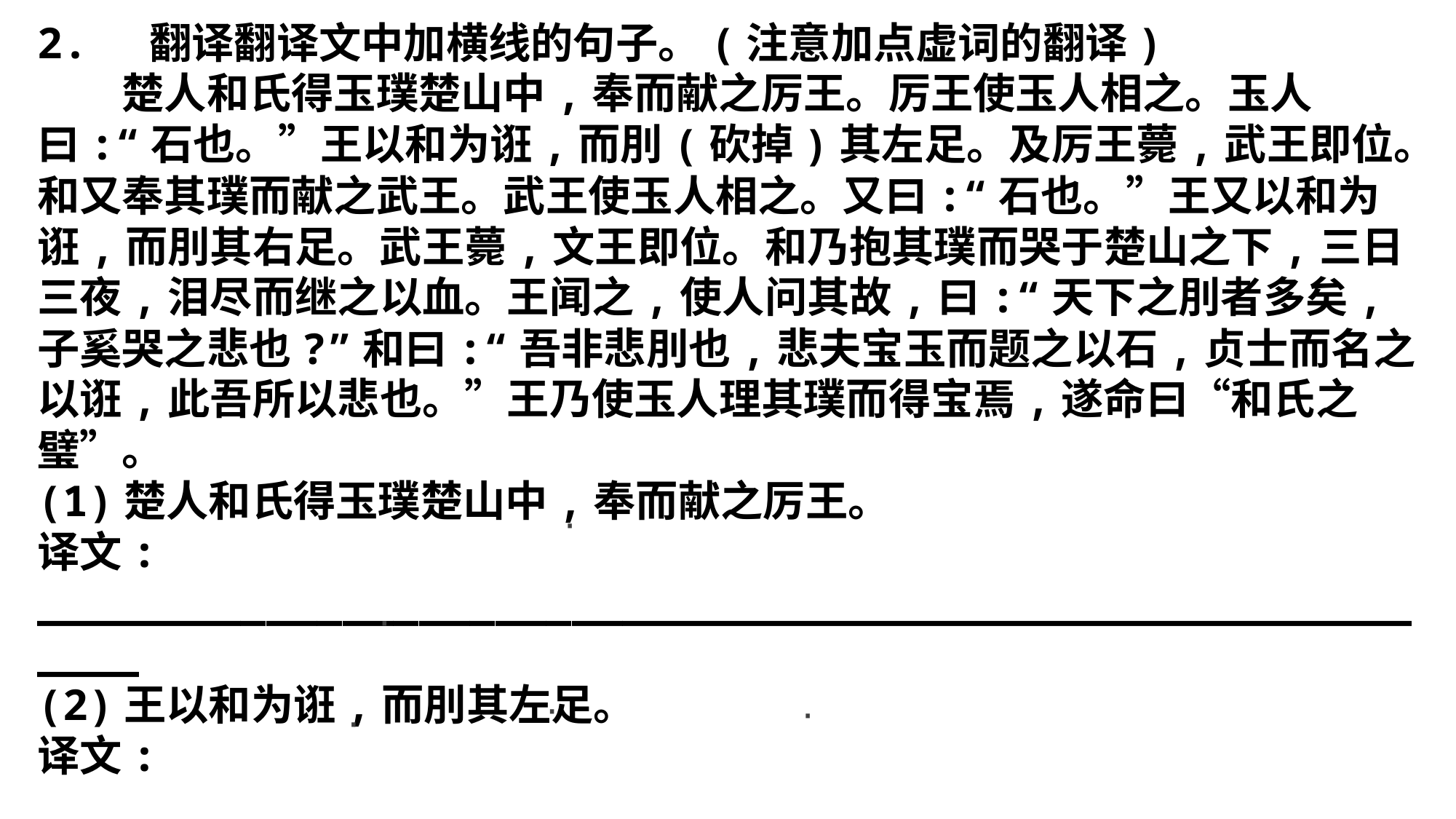

2.  翻译翻译文中加横线的句子。(注意加点虚词的翻译)
　　楚人和氏得玉璞楚山中,奉而献之厉王。厉王使玉人相之。玉人曰:“石也。”王以和为诳,而刖(砍掉)其左足。及厉王薨,武王即位。和又奉其璞而献之武王。武王使玉人相之。又曰:“石也。”王又以和为诳,而刖其右足。武王薨,文王即位。和乃抱其璞而哭于楚山之下,三日三夜,泪尽而继之以血。王闻之,使人问其故,曰:“天下之刖者多矣,子奚哭之悲也?”和曰:“吾非悲刖也,悲夫宝玉而题之以石,贞士而名之以诳,此吾所以悲也。”王乃使玉人理其璞而得宝焉,遂命曰“和氏之璧”。
(1)楚人和氏得玉璞楚山中,奉而献之厉王。
译文: __________________________________________________________
(2)王以和为诳,而刖其左足。
译文: __________________________________________________________
(3)王闻之,使人问其故,曰:“天下之刖者多矣,子奚哭之悲也?”
译文: __________________________________________________________
·
·
·
·
·